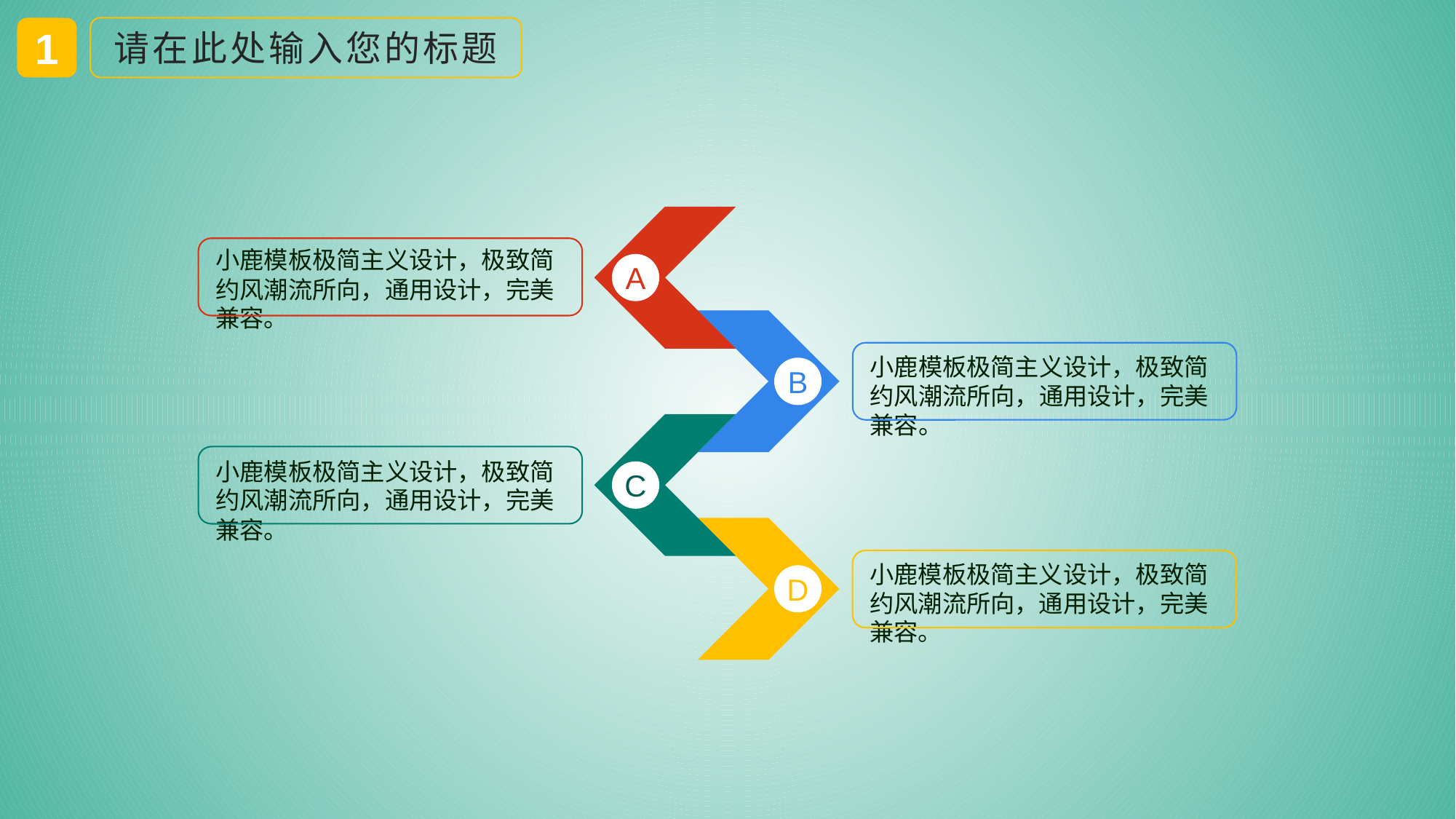

1
请在此处输入您的标题

A

小鹿模板极简主义设计，极致简约风潮流所向，通用设计，完美兼容。

B

小鹿模板极简主义设计，极致简约风潮流所向，通用设计，完美兼容。

C

小鹿模板极简主义设计，极致简约风潮流所向，通用设计，完美兼容。

D

小鹿模板极简主义设计，极致简约风潮流所向，通用设计，完美兼容。